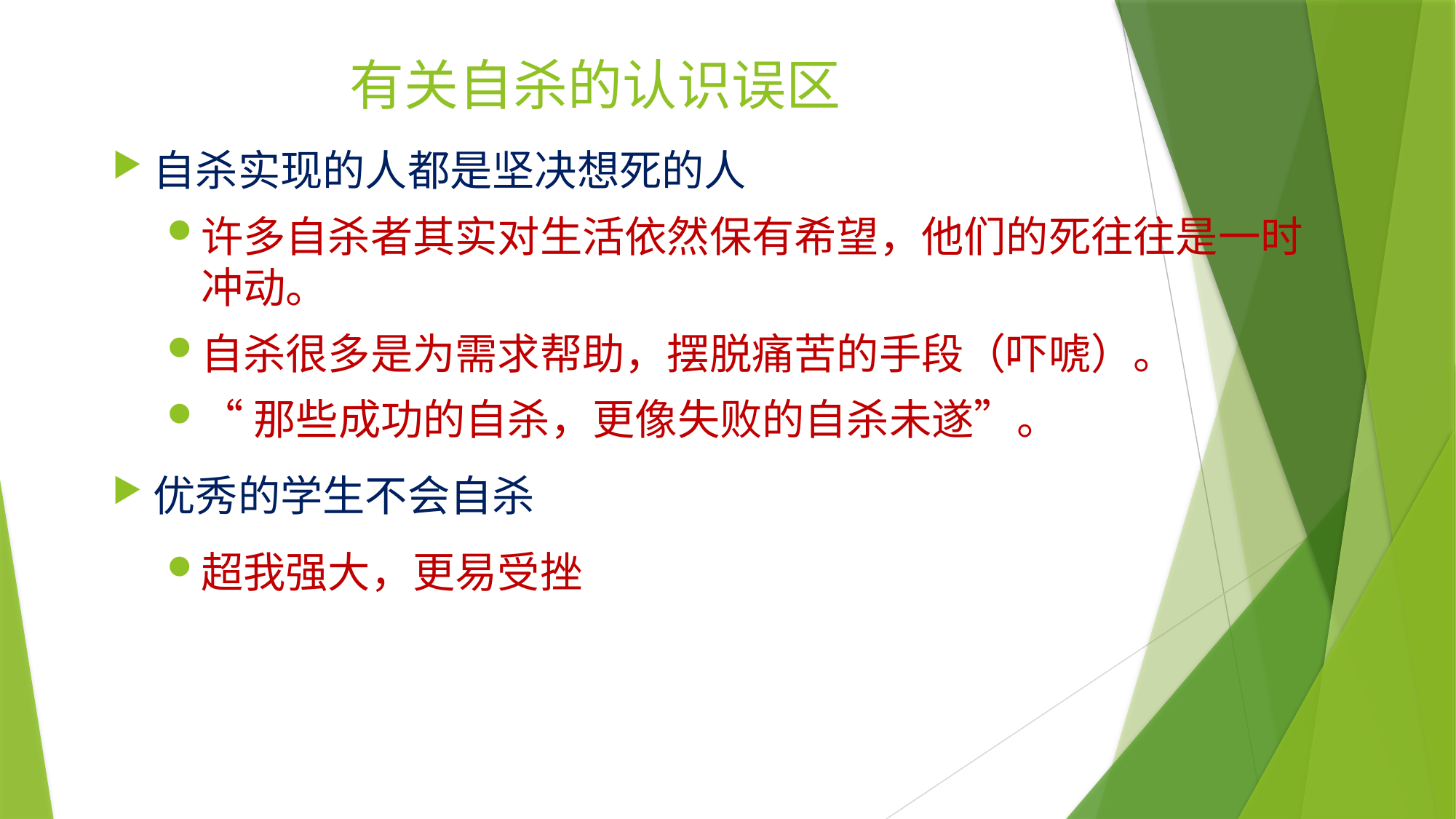

# 有关自杀的认识误区
自杀实现的人都是坚决想死的人
许多自杀者其实对生活依然保有希望，他们的死往往是一时冲动。
自杀很多是为需求帮助，摆脱痛苦的手段（吓唬）。
“那些成功的自杀，更像失败的自杀未遂”。
优秀的学生不会自杀
超我强大，更易受挫